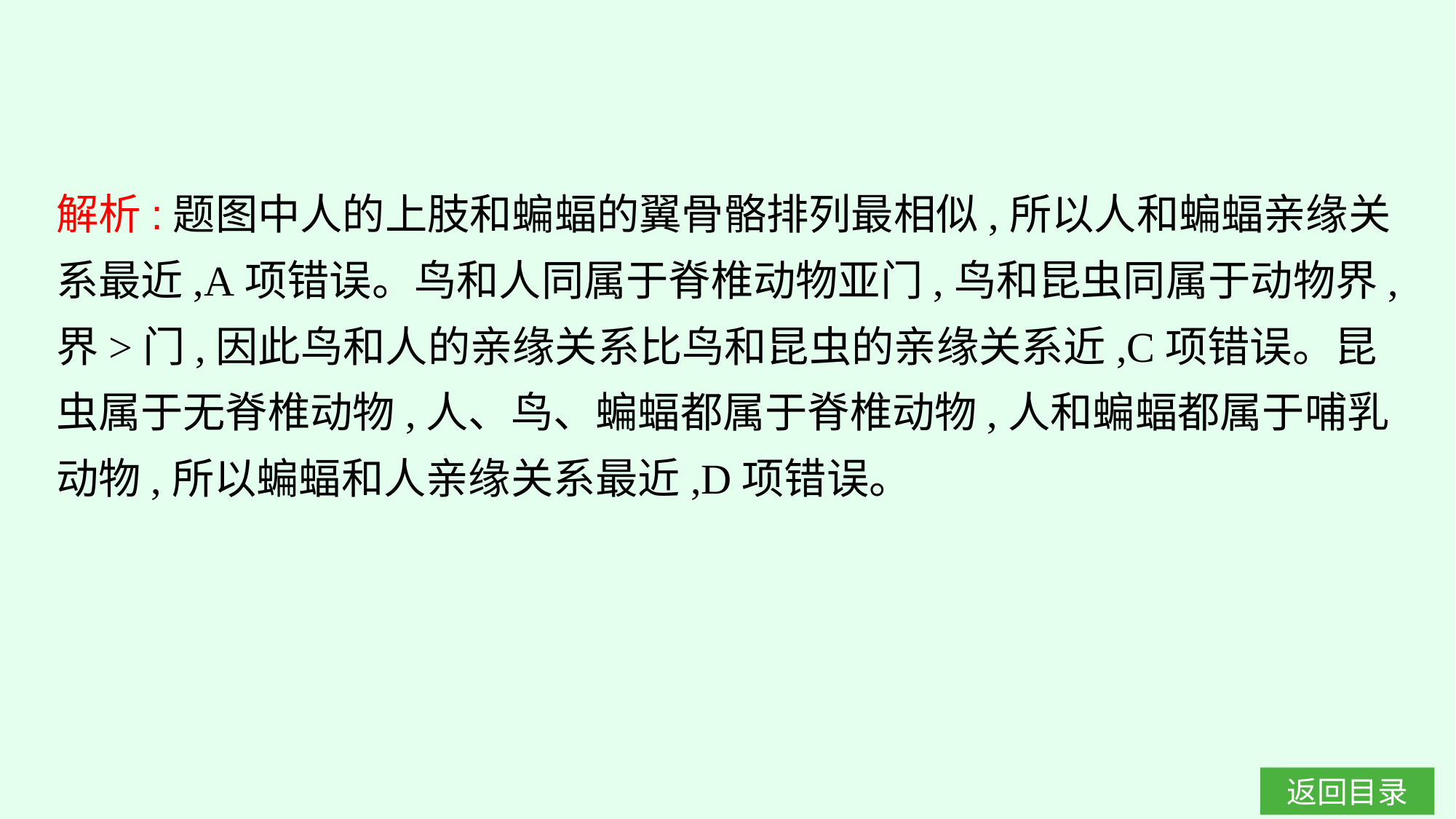

解析:题图中人的上肢和蝙蝠的翼骨骼排列最相似,所以人和蝙蝠亲缘关系最近,A项错误。鸟和人同属于脊椎动物亚门,鸟和昆虫同属于动物界,界>门,因此鸟和人的亲缘关系比鸟和昆虫的亲缘关系近,C项错误。昆虫属于无脊椎动物,人、鸟、蝙蝠都属于脊椎动物,人和蝙蝠都属于哺乳动物,所以蝙蝠和人亲缘关系最近,D项错误。